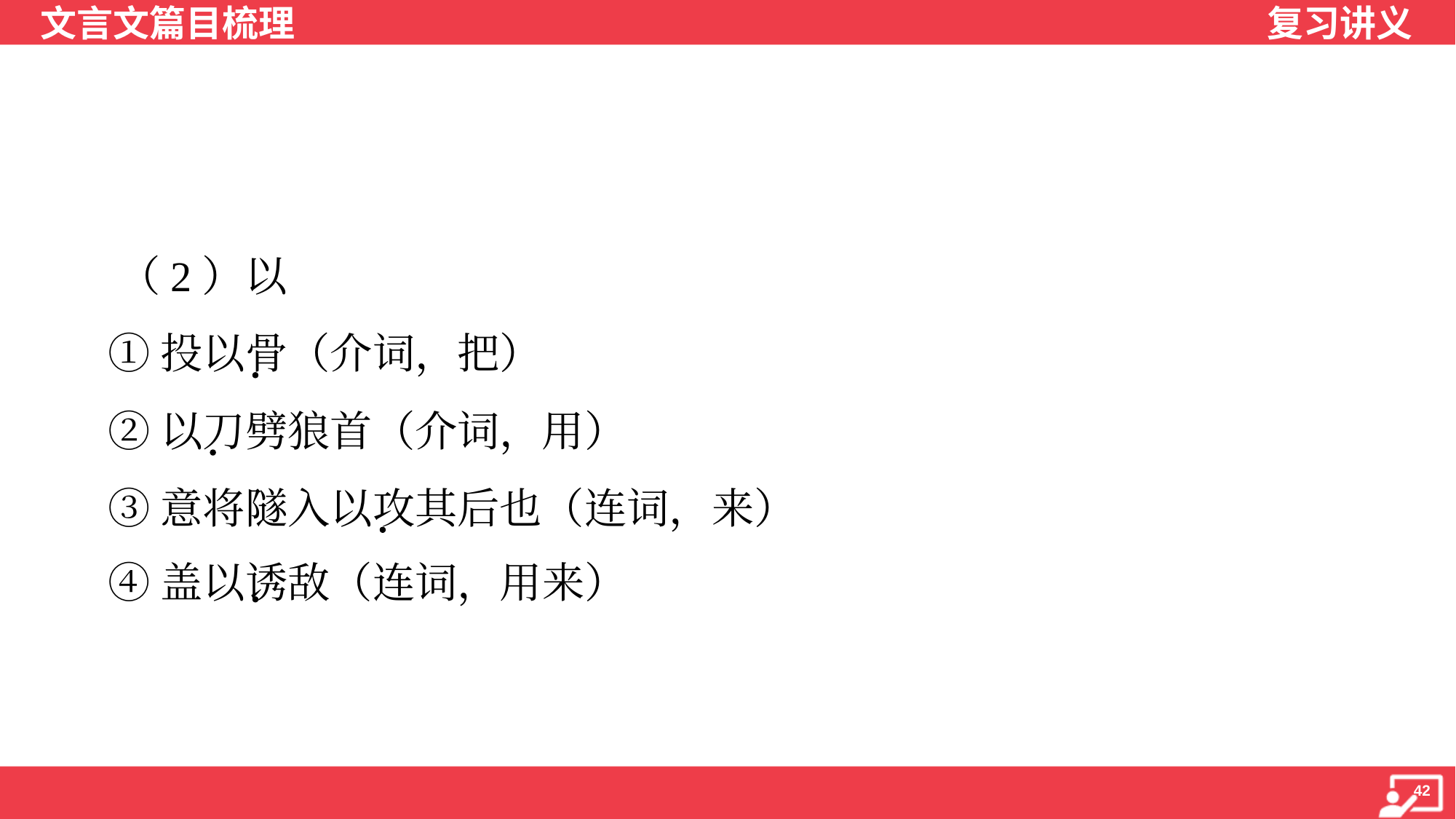

（2）以
    ①投以骨（介词，把）
    ②以刀劈狼首（介词，用）
    ③意将隧入以攻其后也（连词，来）
    ④盖以诱敌（连词，用来）